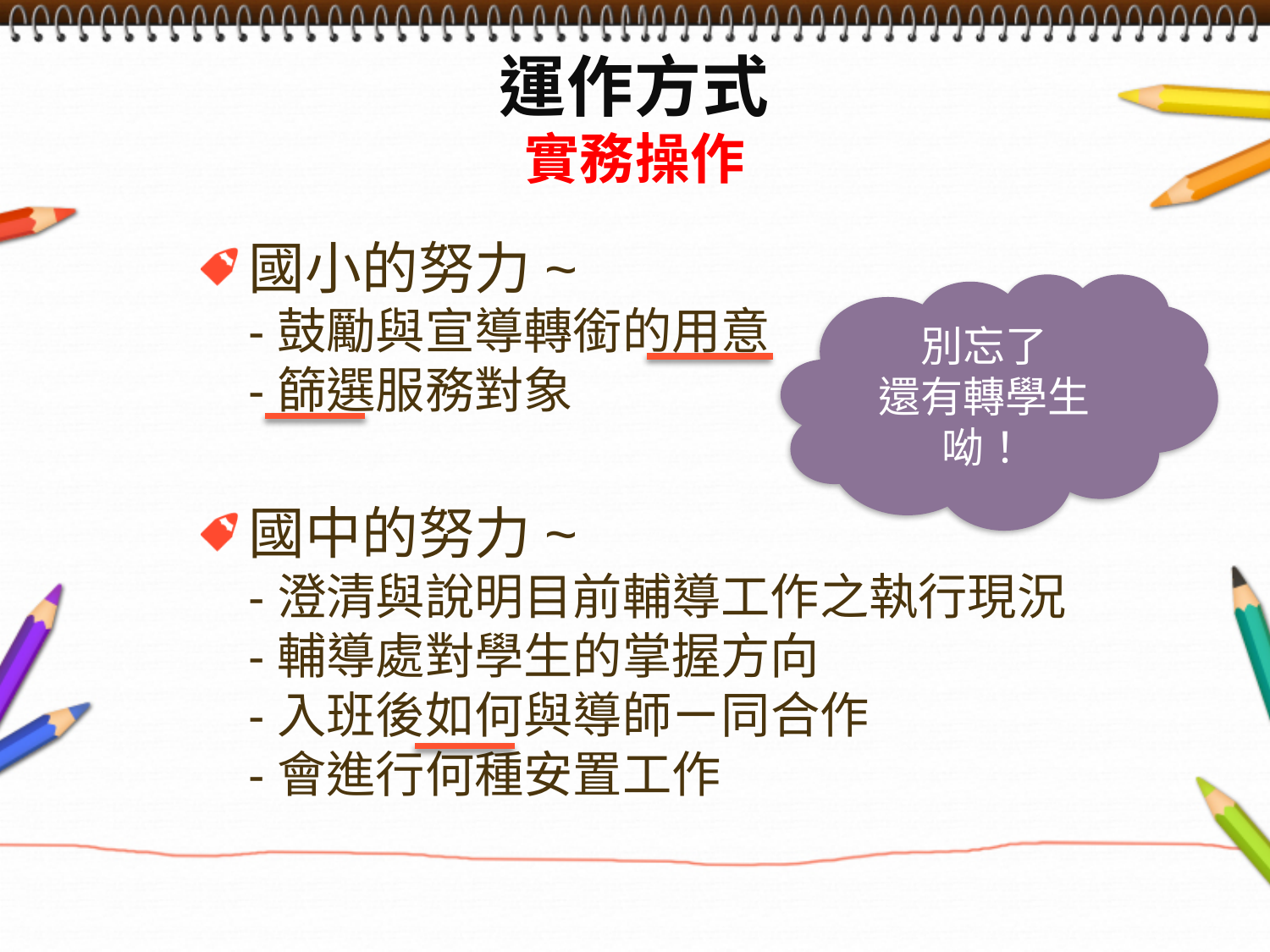

# 運作方式 實務操作
國小的努力~
-鼓勵與宣導轉銜的用意
-篩選服務對象
國中的努力~
-澄清與說明目前輔導工作之執行現況
-輔導處對學生的掌握方向
-入班後如何與導師ㄧ同合作
-會進行何種安置工作

別忘了
還有轉學生呦！